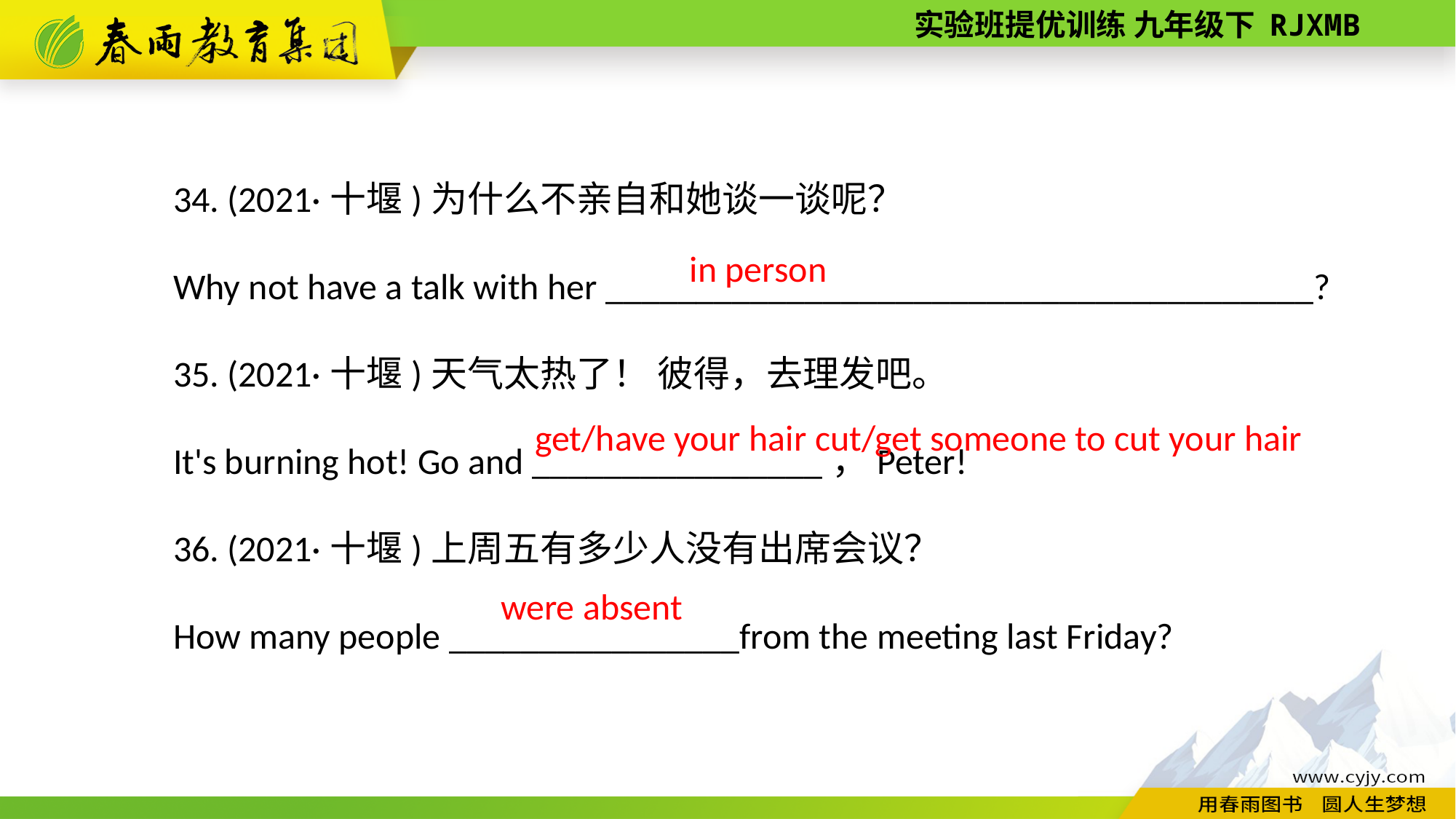

34. (2021·十堰)为什么不亲自和她谈一谈呢？
Why not have a talk with her _______________________________________?
35. (2021·十堰)天气太热了！ 彼得，去理发吧。
It's burning hot! Go and ________________，Peter!
36. (2021·十堰)上周五有多少人没有出席会议？
How many people ________________from the meeting last Friday?
in person
get/have your hair cut/get someone to cut your hair
were absent